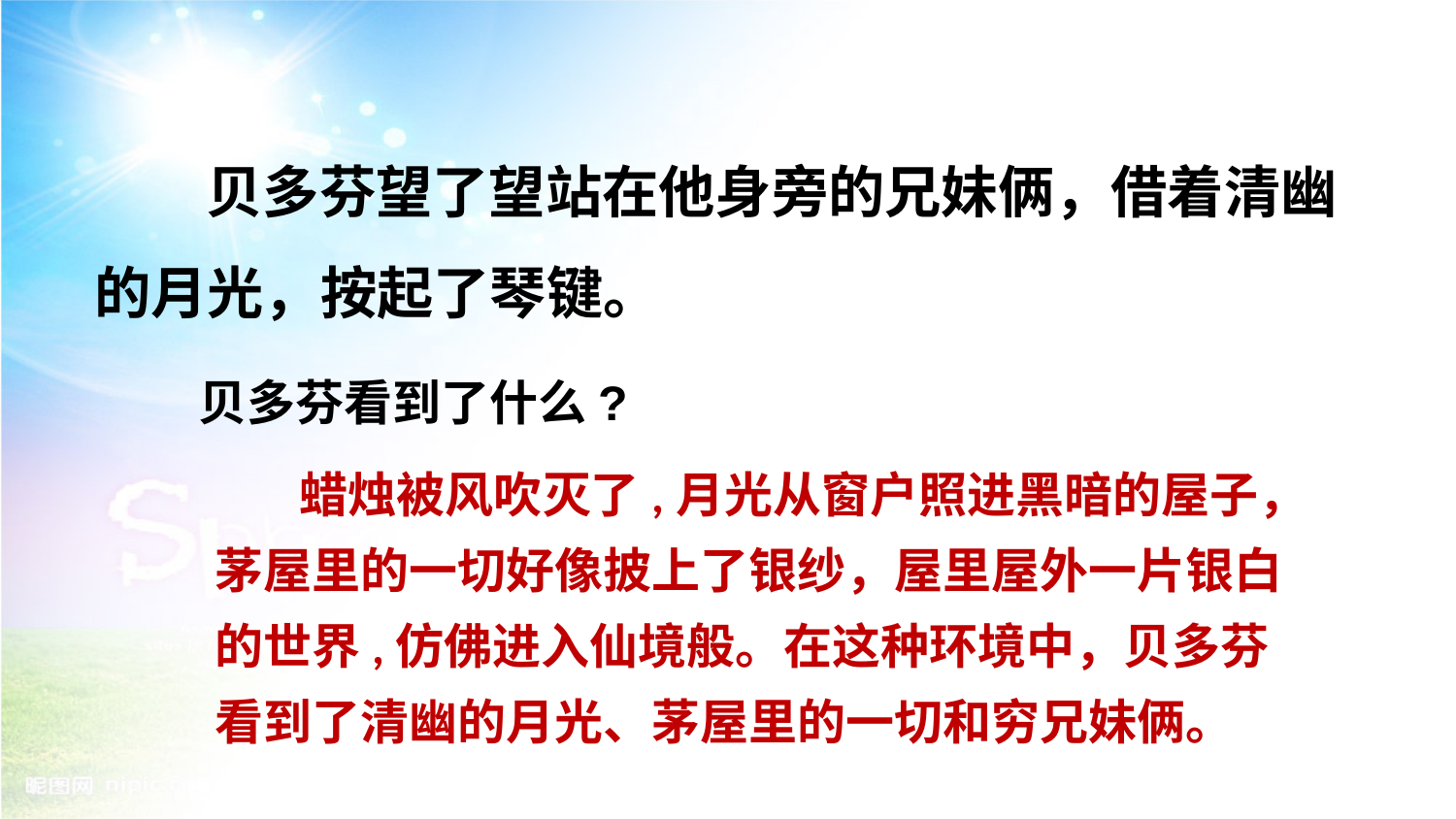

贝多芬望了望站在他身旁的兄妹俩，借着清幽的月光，按起了琴键。
贝多芬看到了什么?
蜡烛被风吹灭了,月光从窗户照进黑暗的屋子，茅屋里的一切好像披上了银纱，屋里屋外一片银白的世界,仿佛进入仙境般。在这种环境中，贝多芬看到了清幽的月光、茅屋里的一切和穷兄妹俩。